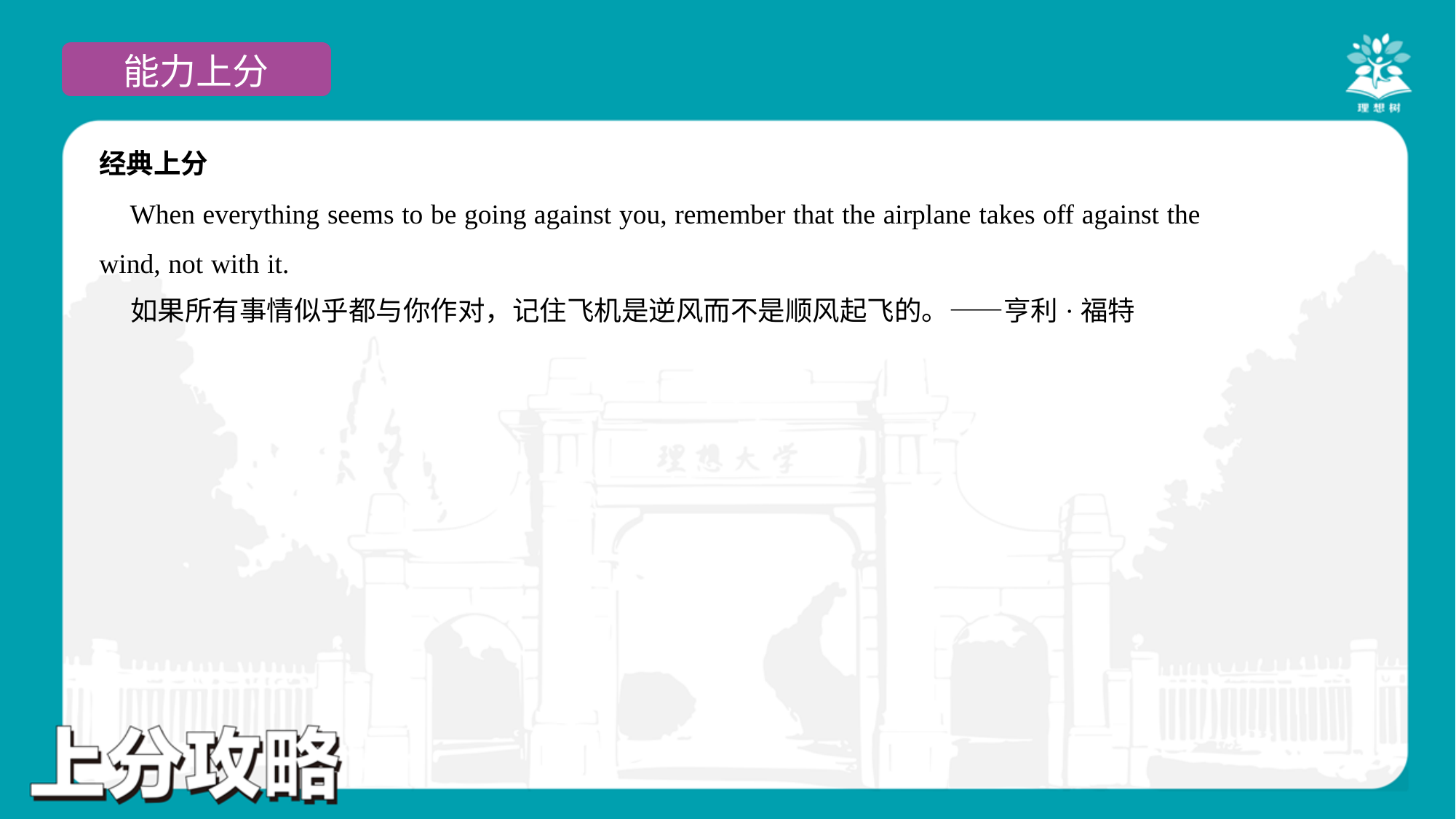

经典上分
    When everything seems to be going against you, remember that the airplane takes off against the
wind, not with it.
    如果所有事情似乎都与你作对，记住飞机是逆风而不是顺风起飞的。——亨利·福特